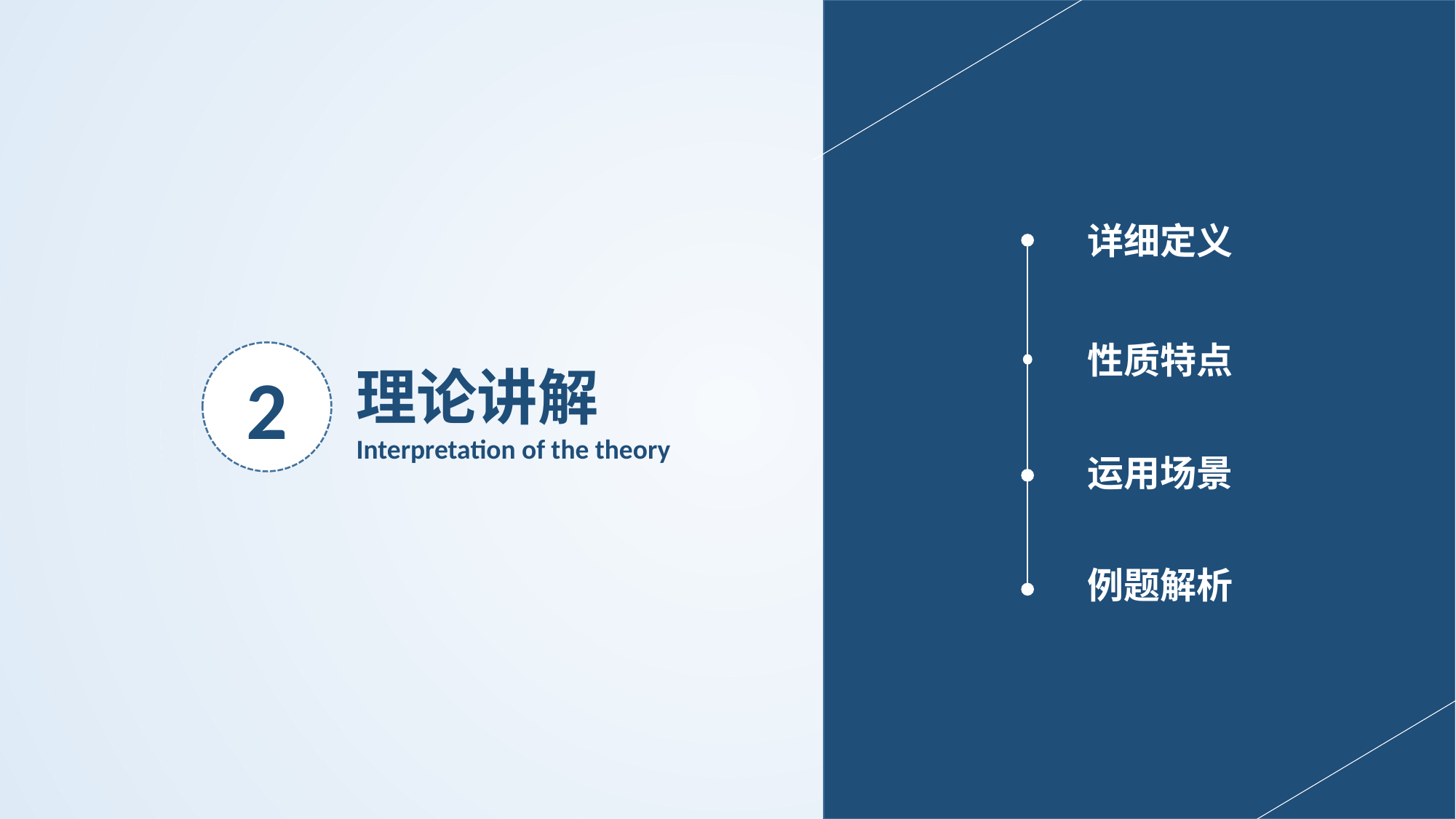

详细定义

性质特点
2
理论讲解
Interpretation of the theory

运用场景

例题解析